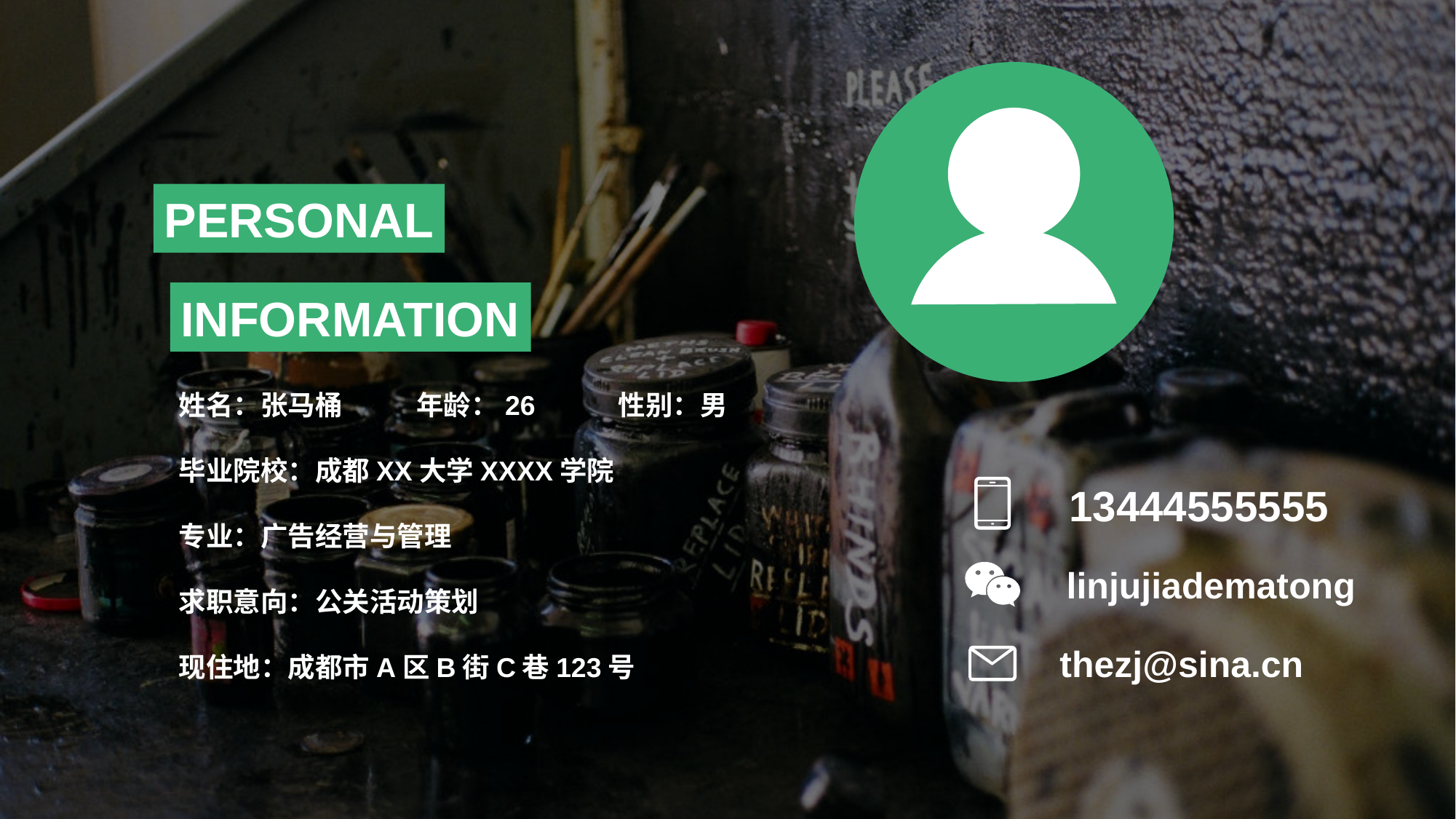

PERSONAL
INFORMATION
姓名：张马桶            年龄：26          性别：男

毕业院校：成都XX大学XXXX学院

专业：广告经营与管理

求职意向：公关活动策划

现住地：成都市A区B街C巷123号
13444555555

linjujiadematong

thezj@sina.cn